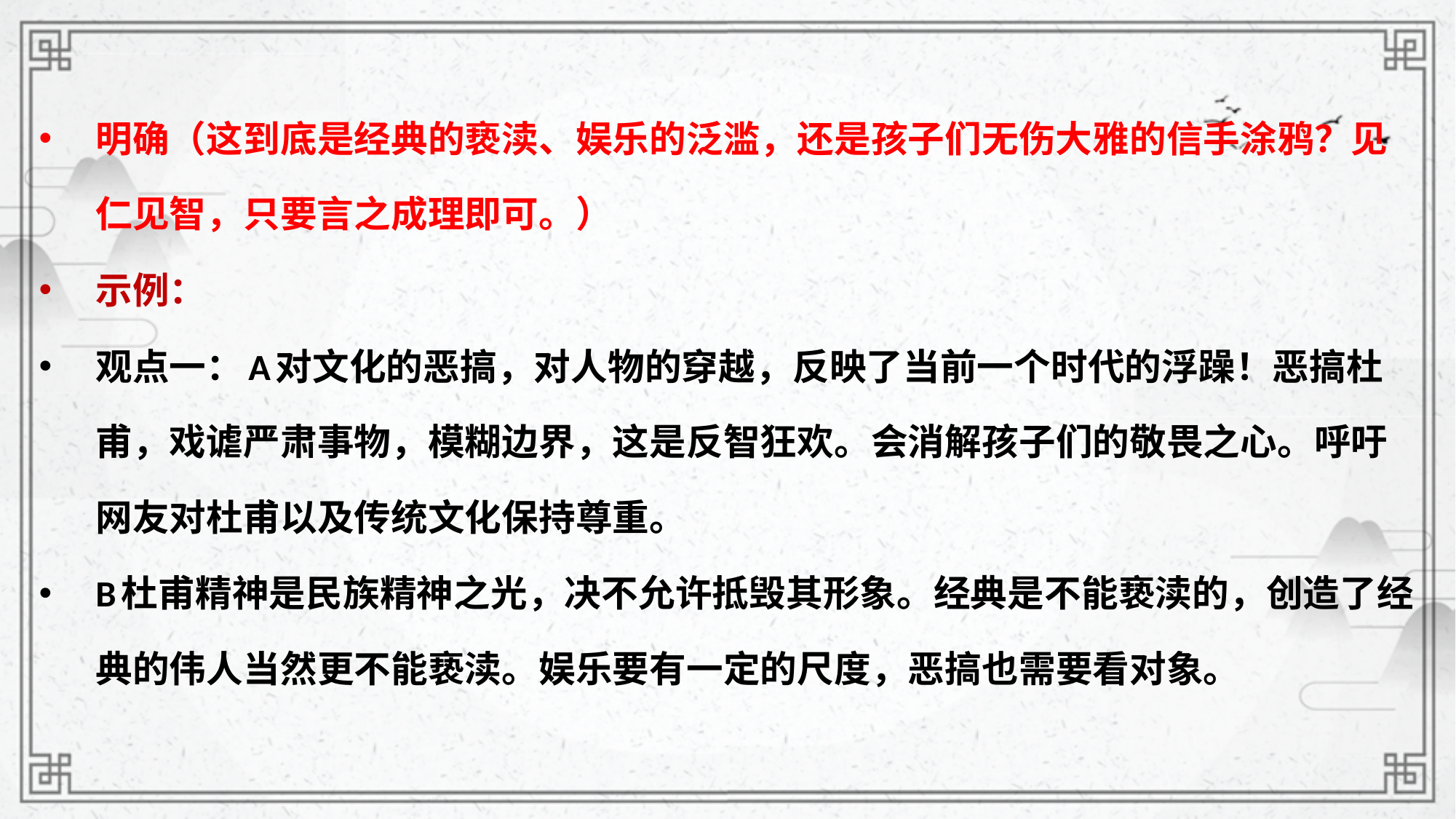

明确（这到底是经典的亵渎、娱乐的泛滥，还是孩子们无伤大雅的信手涂鸦？见仁见智，只要言之成理即可。）
示例：
观点一：A对文化的恶搞，对人物的穿越，反映了当前一个时代的浮躁！恶搞杜甫，戏谑严肃事物，模糊边界，这是反智狂欢。会消解孩子们的敬畏之心。呼吁网友对杜甫以及传统文化保持尊重。
B杜甫精神是民族精神之光，决不允许抵毁其形象。经典是不能亵渎的，创造了经典的伟人当然更不能亵渎。娱乐要有一定的尺度，恶搞也需要看对象。